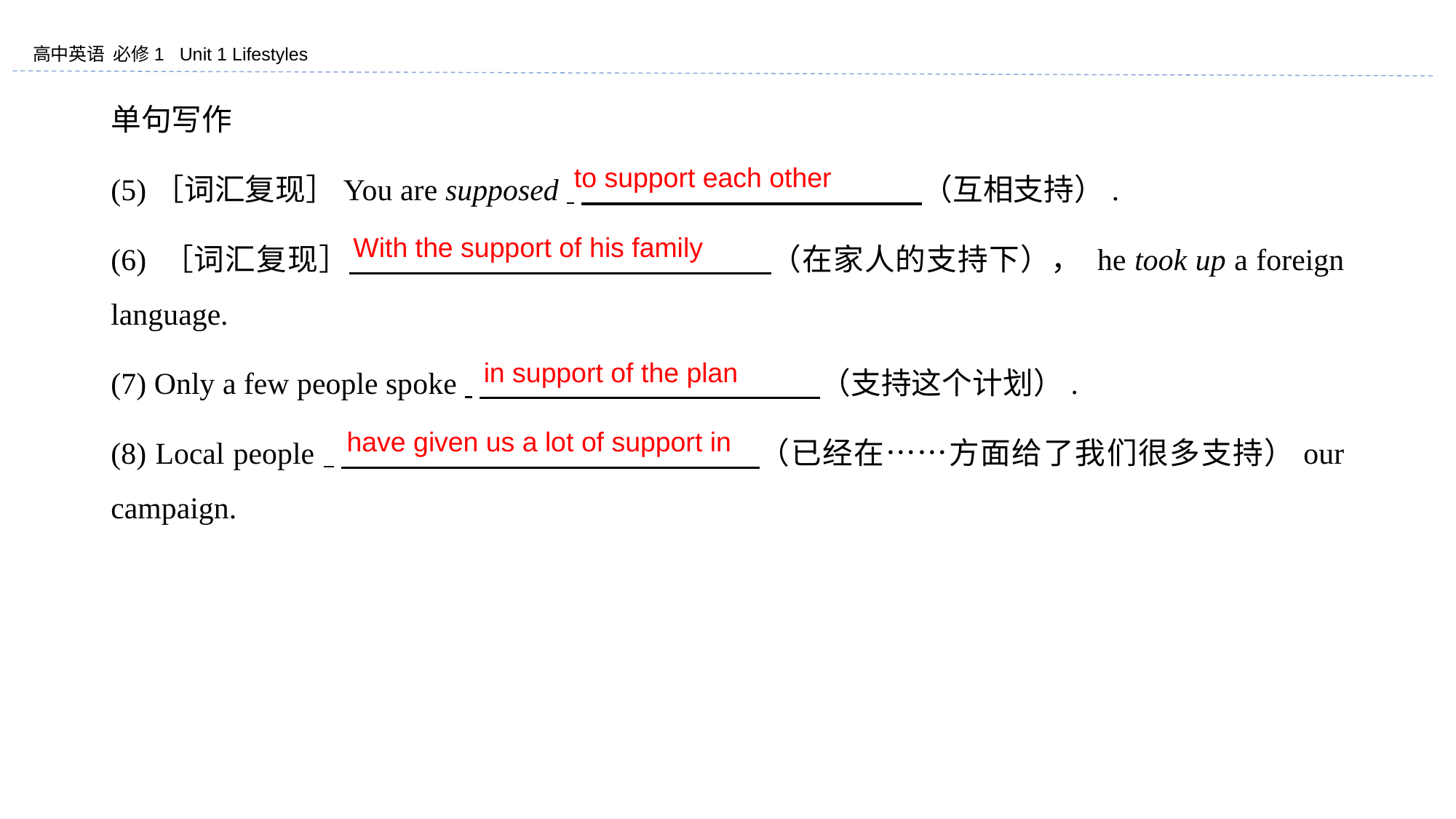

单句写作
(5)［词汇复现］You are supposed  　　　　　　　　 　　　（互相支持）.
(6) ［词汇复现］ 　　　　　　　　　　　　 　（在家人的支持下）， he took up a foreign language.
(7) Only a few people spoke  　　　　　　　　 　　　（支持这个计划）.
(8) Local people  　　　　　　　　　　　　 　（已经在……方面给了我们很多支持）our campaign.

to support each other
With the support of his family
in support of the plan
have given us a lot of support in